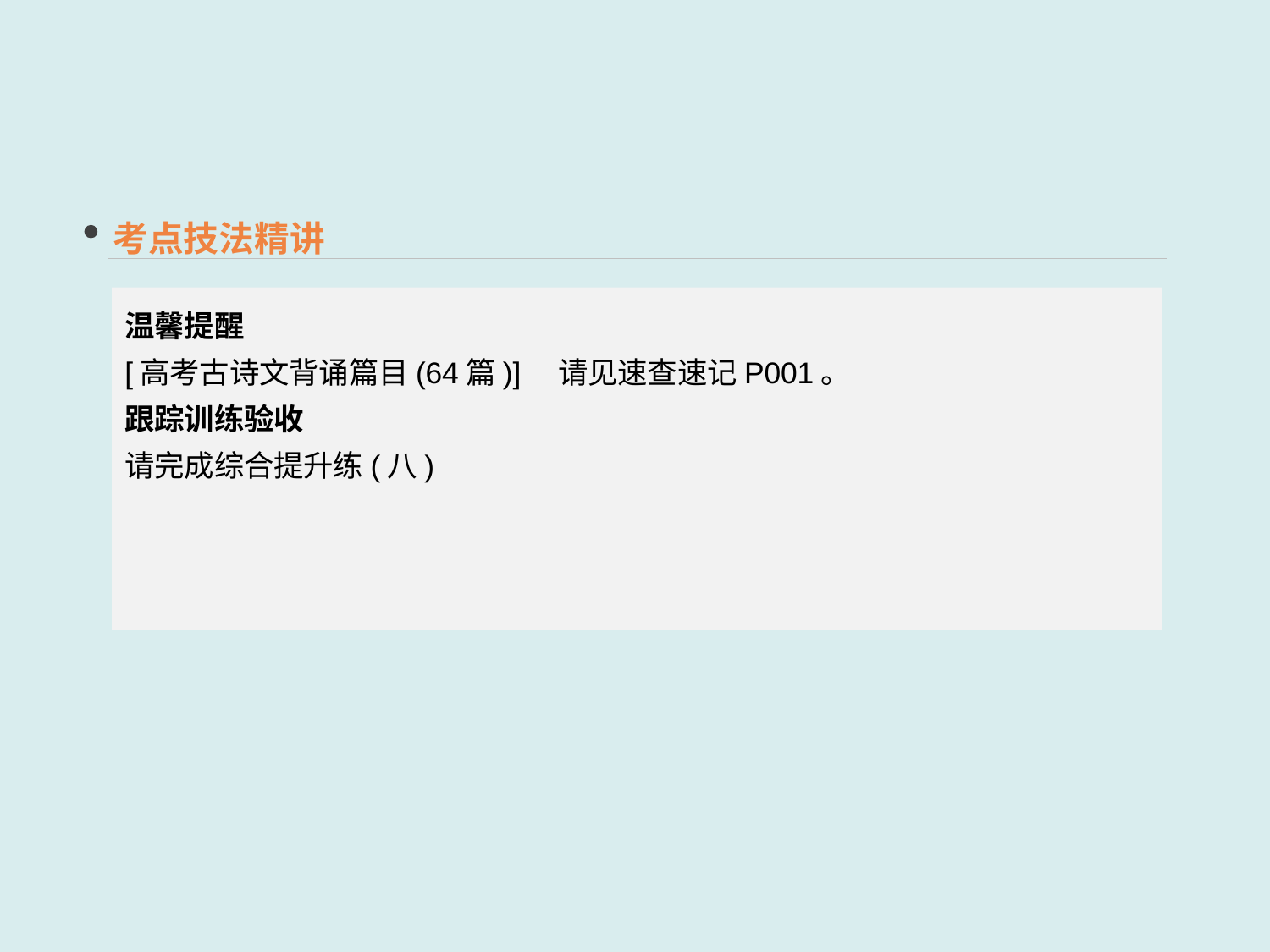

考点技法精讲

温馨提醒
[高考古诗文背诵篇目(64篇)]　请见速查速记P001。
跟踪训练验收
请完成综合提升练(八)